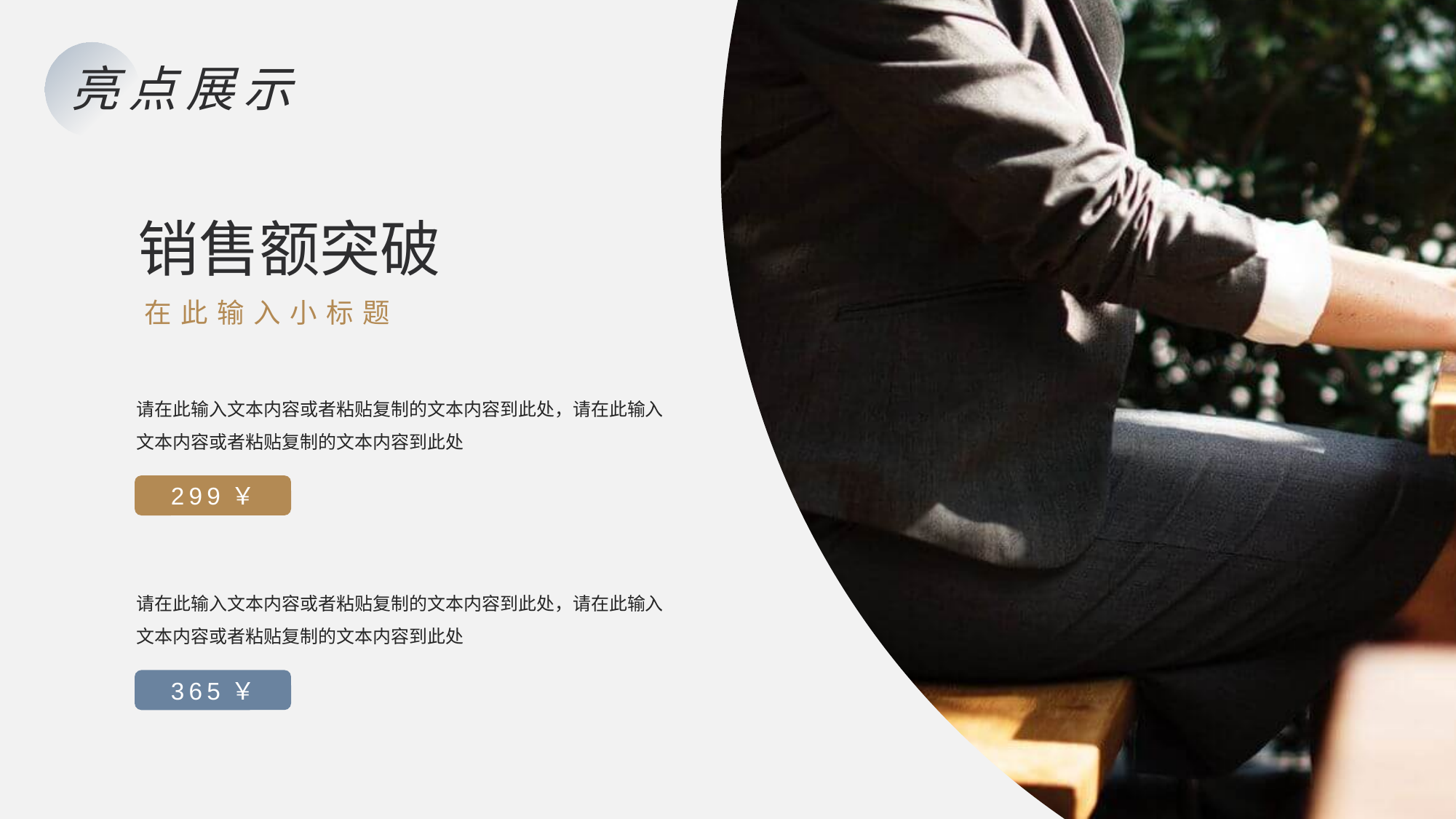

亮点展示
销售额突破
在此输入小标题
请在此输入文本内容或者粘贴复制的文本内容到此处，请在此输入文本内容或者粘贴复制的文本内容到此处
299￥
请在此输入文本内容或者粘贴复制的文本内容到此处，请在此输入文本内容或者粘贴复制的文本内容到此处
365￥